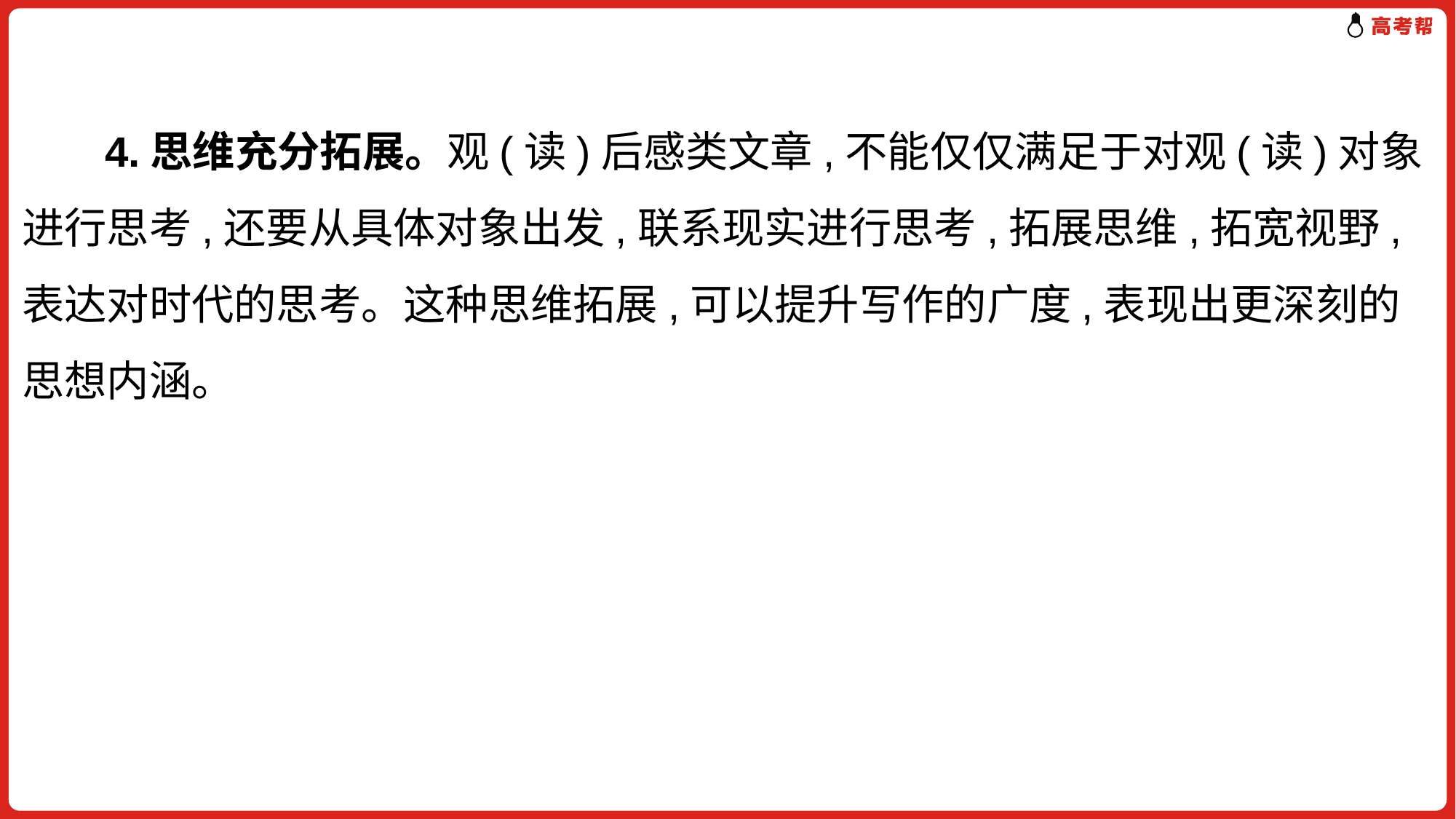

4.思维充分拓展。观(读)后感类文章,不能仅仅满足于对观(读)对象进行思考,还要从具体对象出发,联系现实进行思考,拓展思维,拓宽视野,表达对时代的思考。这种思维拓展,可以提升写作的广度,表现出更深刻的思想内涵。